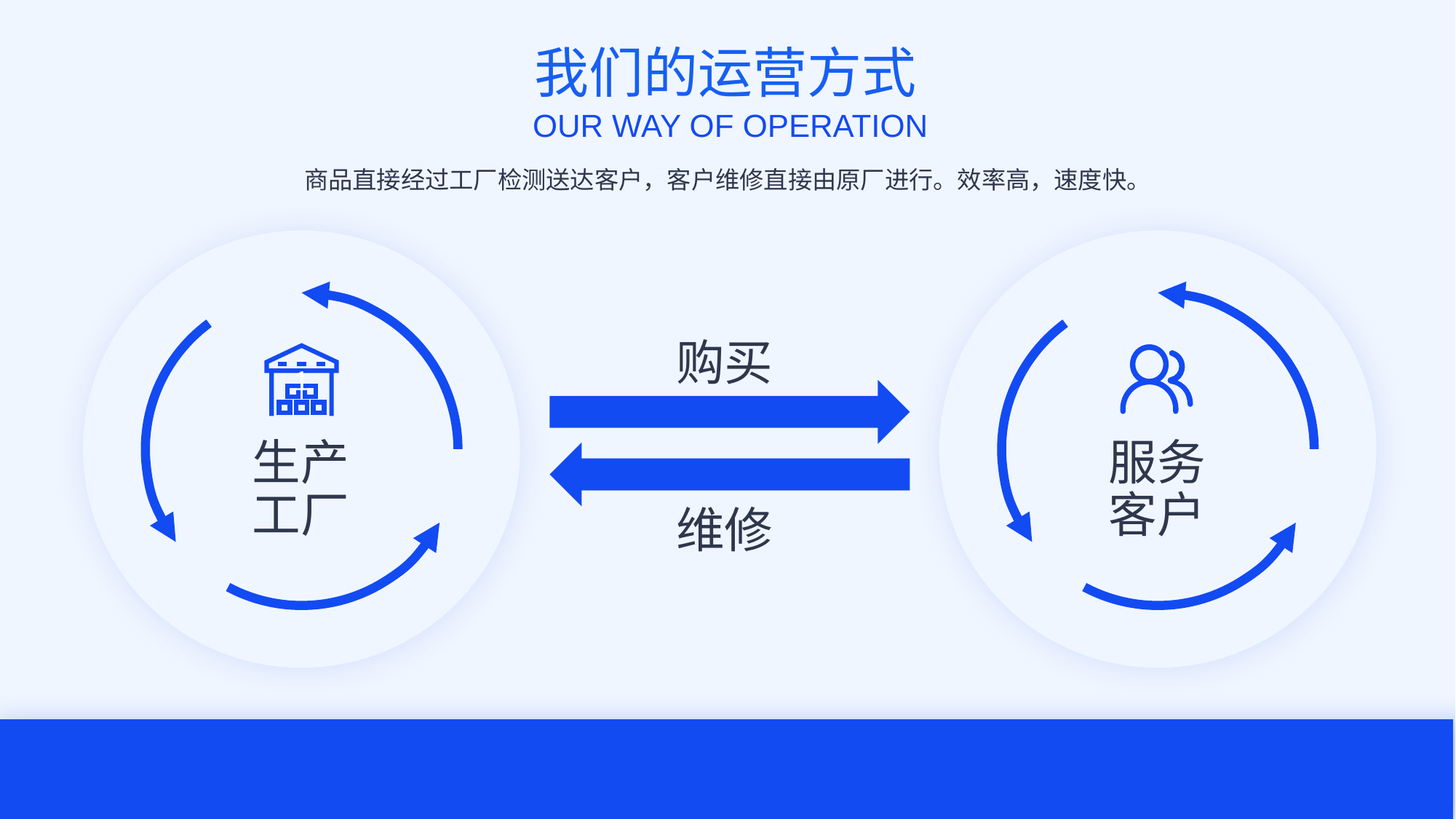

我们的运营方式
OUR WAY OF OPERATION
商品直接经过工厂检测送达客户，客户维修直接由原厂进行。效率高，速度快。

购买
1

生产
工厂
服务
客户

维修